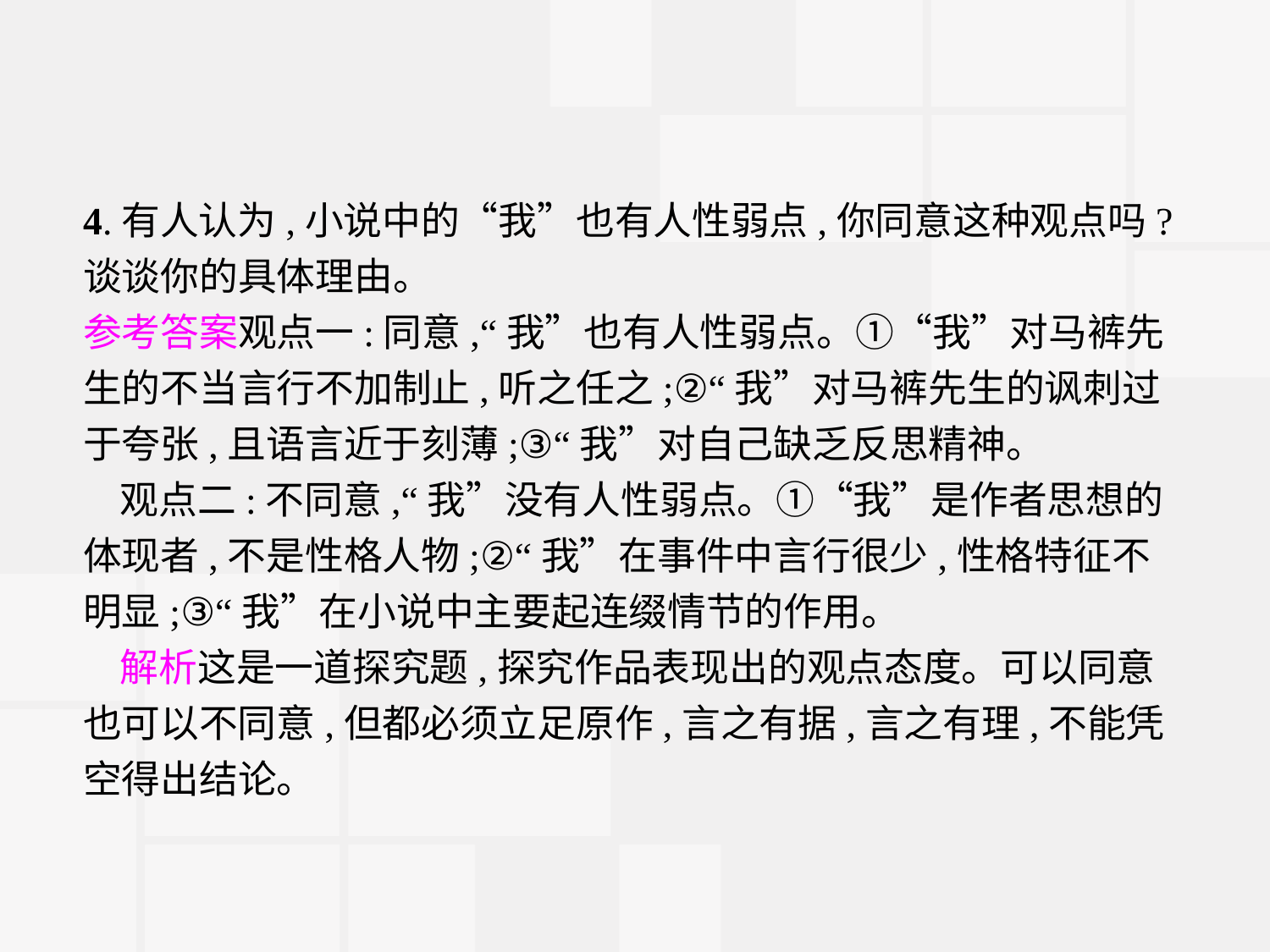

4.有人认为,小说中的“我”也有人性弱点,你同意这种观点吗?谈谈你的具体理由。
参考答案观点一:同意,“我”也有人性弱点。①“我”对马裤先生的不当言行不加制止,听之任之;②“我”对马裤先生的讽刺过于夸张,且语言近于刻薄;③“我”对自己缺乏反思精神。
观点二:不同意,“我”没有人性弱点。①“我”是作者思想的体现者,不是性格人物;②“我”在事件中言行很少,性格特征不明显;③“我”在小说中主要起连缀情节的作用。
解析这是一道探究题,探究作品表现出的观点态度。可以同意也可以不同意,但都必须立足原作,言之有据,言之有理,不能凭空得出结论。